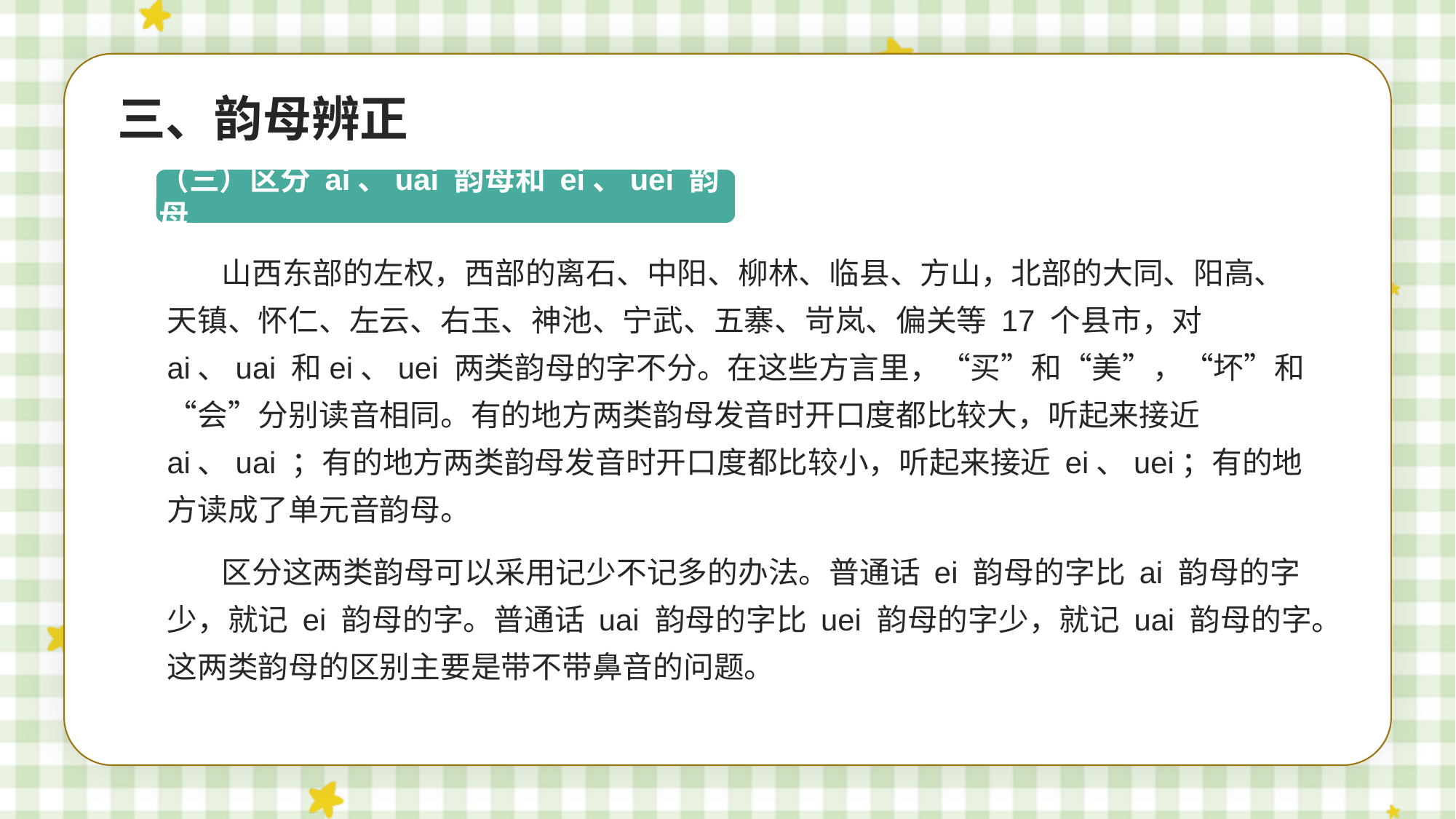

三、韵母辨正
（三）区分 ai、uai 韵母和 ei、uei 韵母
山西东部的左权，西部的离石、中阳、柳林、临县、方山，北部的大同、阳高、天镇、怀仁、左云、右玉、神池、宁武、五寨、岢岚、偏关等 17 个县市，对 ai、uai 和ei、uei 两类韵母的字不分。在这些方言里，“买”和“美”，“坏”和“会”分别读音相同。有的地方两类韵母发音时开口度都比较大，听起来接近 ai、uai ；有的地方两类韵母发音时开口度都比较小，听起来接近 ei、uei；有的地方读成了单元音韵母。
区分这两类韵母可以采用记少不记多的办法。普通话 ei 韵母的字比 ai 韵母的字少，就记 ei 韵母的字。普通话 uai 韵母的字比 uei 韵母的字少，就记 uai 韵母的字。这两类韵母的区别主要是带不带鼻音的问题。